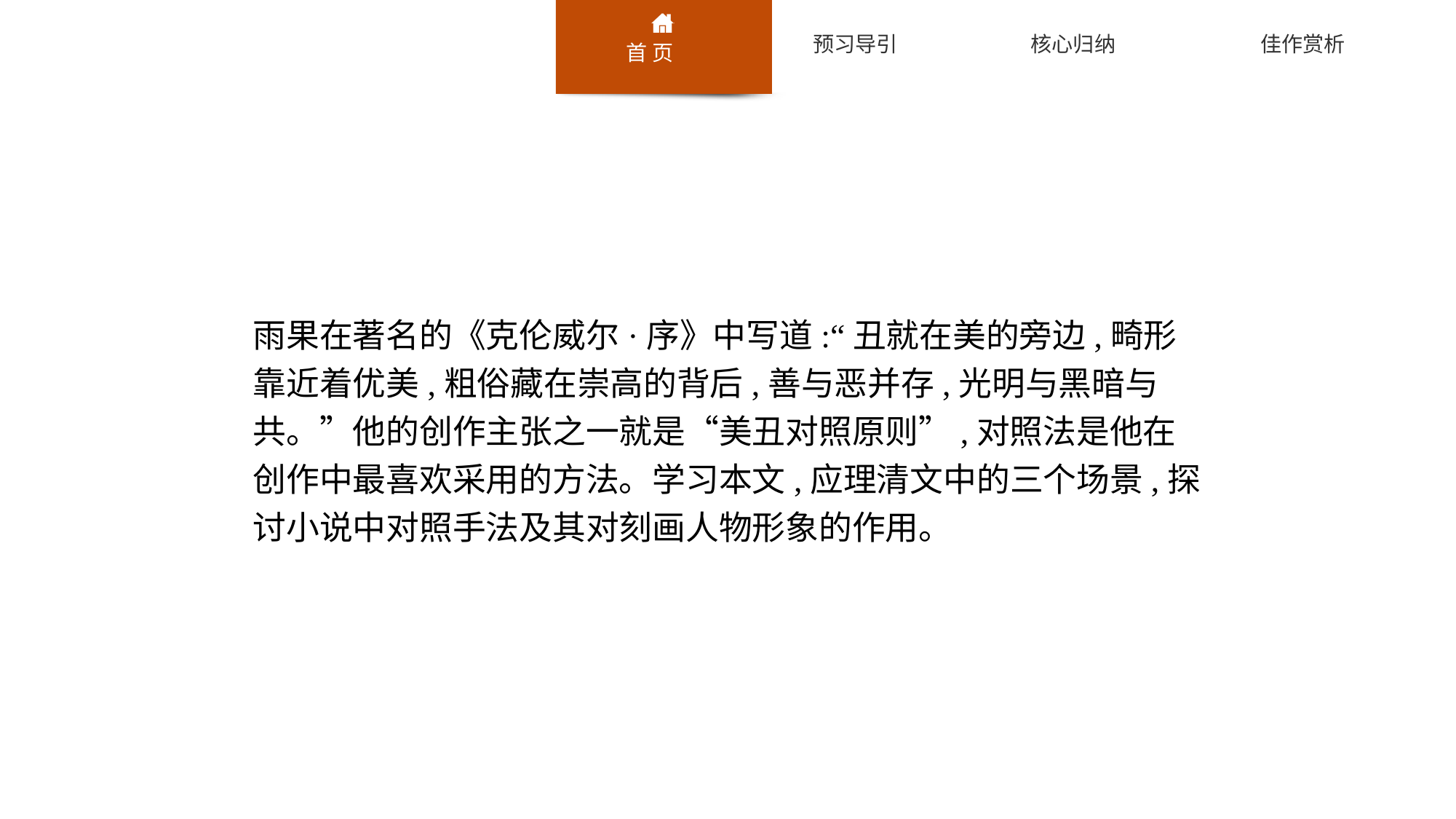

雨果在著名的《克伦威尔·序》中写道:“丑就在美的旁边,畸形靠近着优美,粗俗藏在崇高的背后,善与恶并存,光明与黑暗与共。”他的创作主张之一就是“美丑对照原则”,对照法是他在创作中最喜欢采用的方法。学习本文,应理清文中的三个场景,探讨小说中对照手法及其对刻画人物形象的作用。